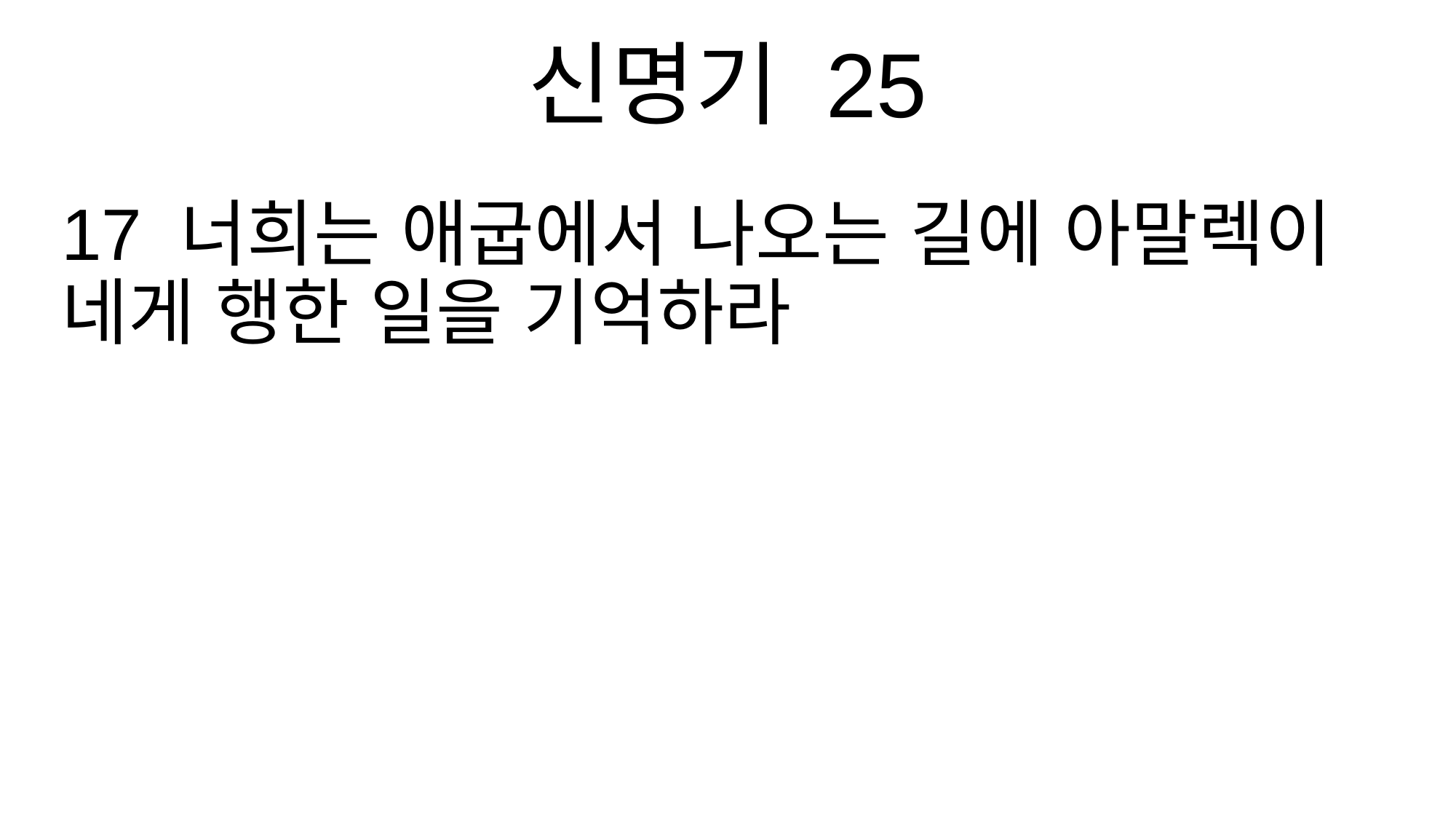

신명기 25
17 너희는 애굽에서 나오는 길에 아말렉이 네게 행한 일을 기억하라